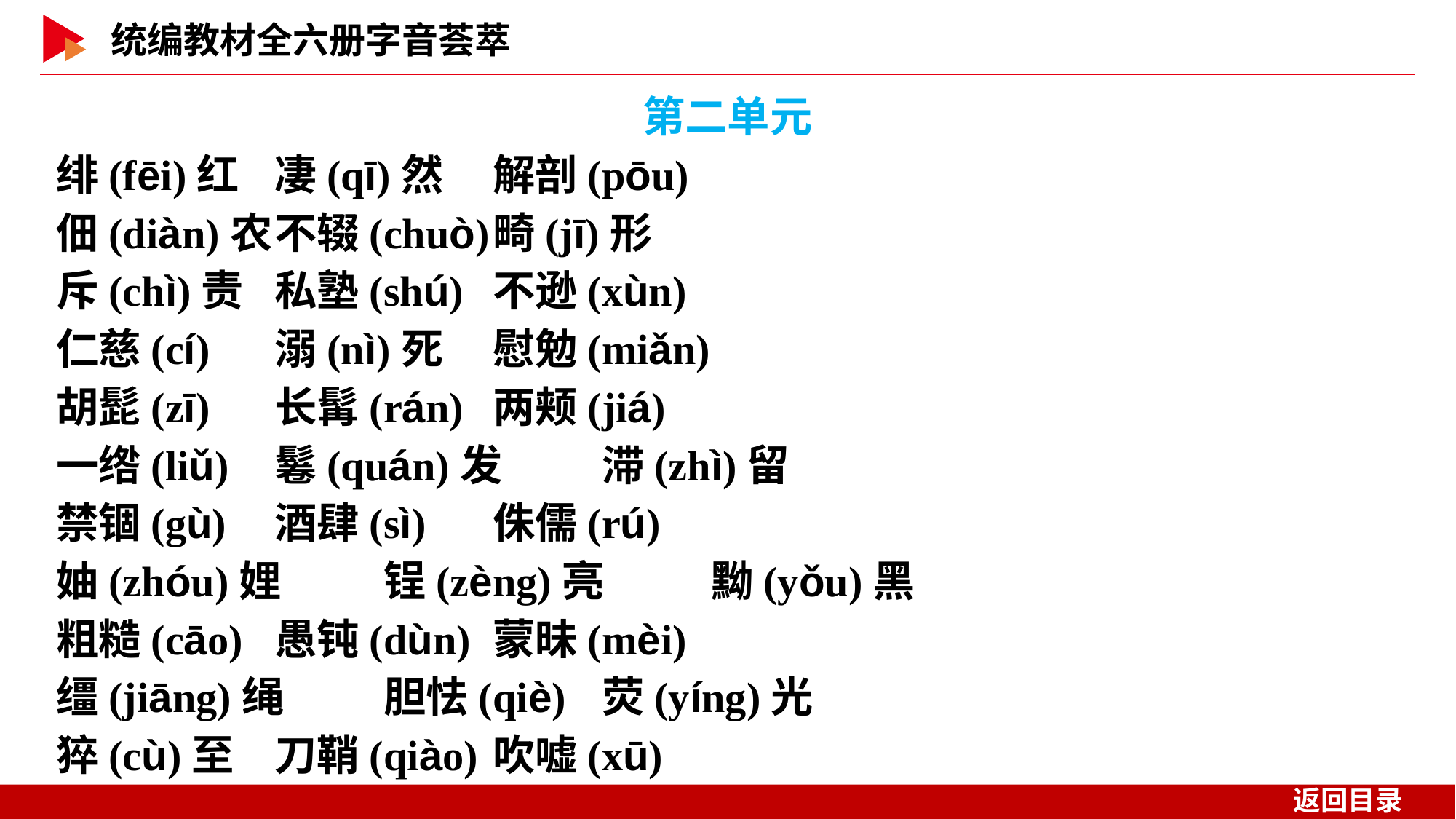

第二单元
绯(fēi)红	凄(qī)然	解剖(pōu)
佃(diàn)农	不辍(chuò)	畸(jī)形
斥(chì)责	私塾(shú)	不逊(xùn)
仁慈(cí)	溺(nì)死	慰勉(miǎn)
胡髭(zī)	长髯(rán)	两颊(jiá)
一绺(liǔ)	鬈(quán)发	滞(zhì)留
禁锢(gù)	酒肆(sì)	侏儒(rú)
妯(zhóu)娌	锃(zèng)亮	黝(yǒu)黑
粗糙(cāo)	愚钝(dùn)	蒙昧(mèi)
缰(jiāng)绳	胆怯(qiè)	荧(yíng)光
猝(cù)至	刀鞘(qiào)	吹嘘(xū)